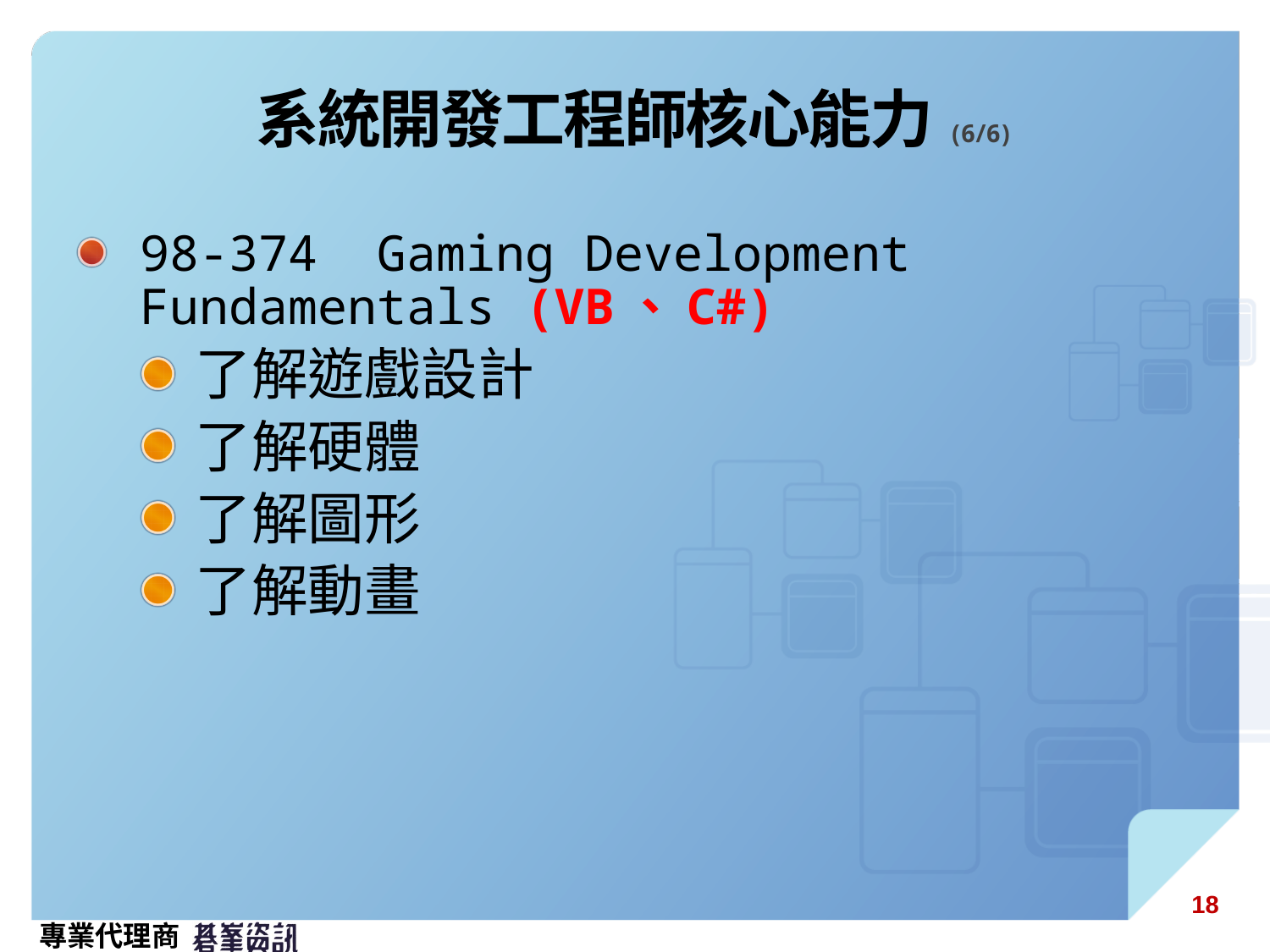

# 系統開發工程師核心能力(6/6)
98-374  Gaming Development Fundamentals (VB、C#)
了解遊戲設計
了解硬體
了解圖形
了解動畫

18